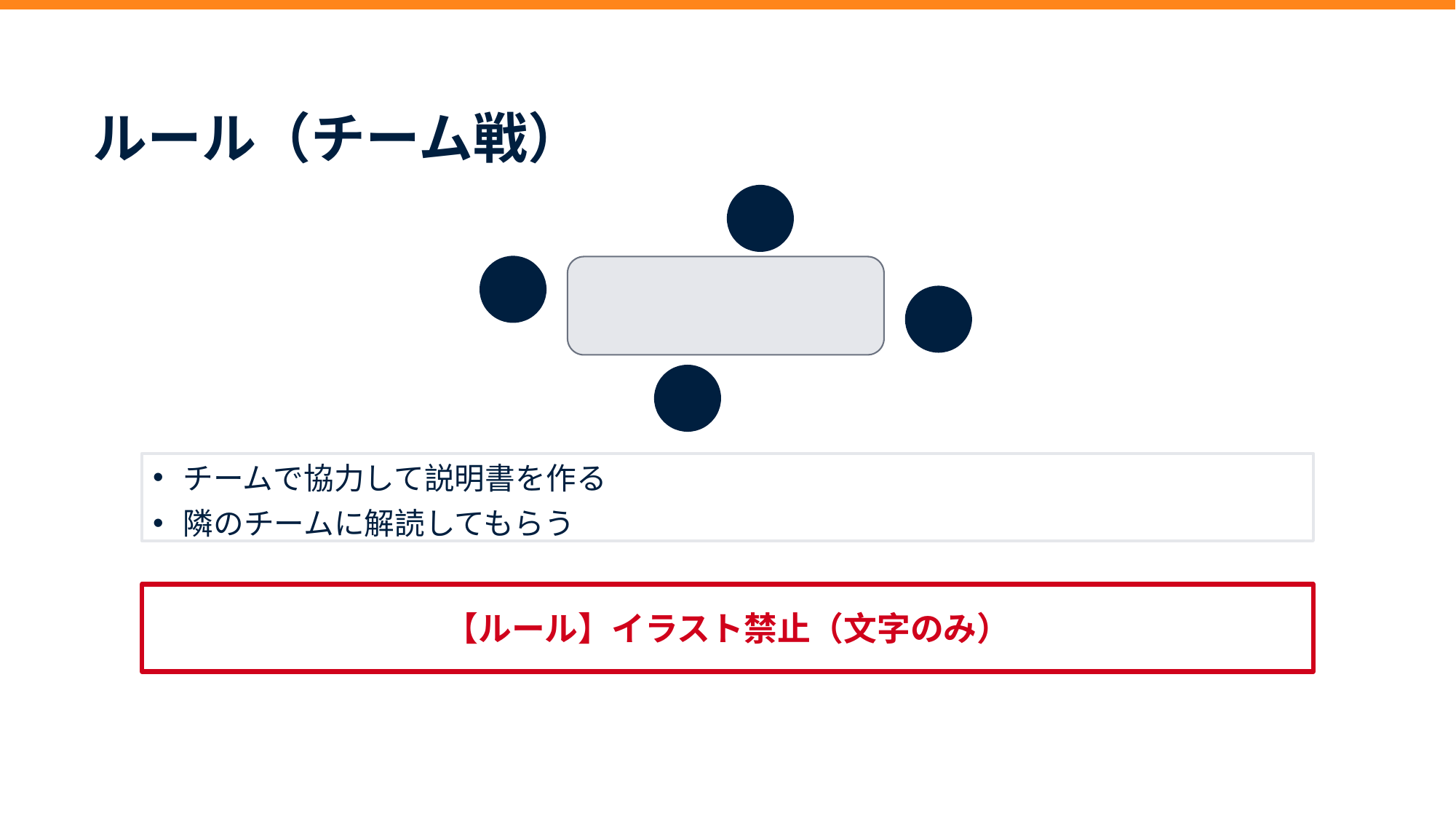

ルール（チーム戦）

チームで協力して説明書を作る
隣のチームに解読してもらう
【ルール】イラスト禁止（文字のみ）